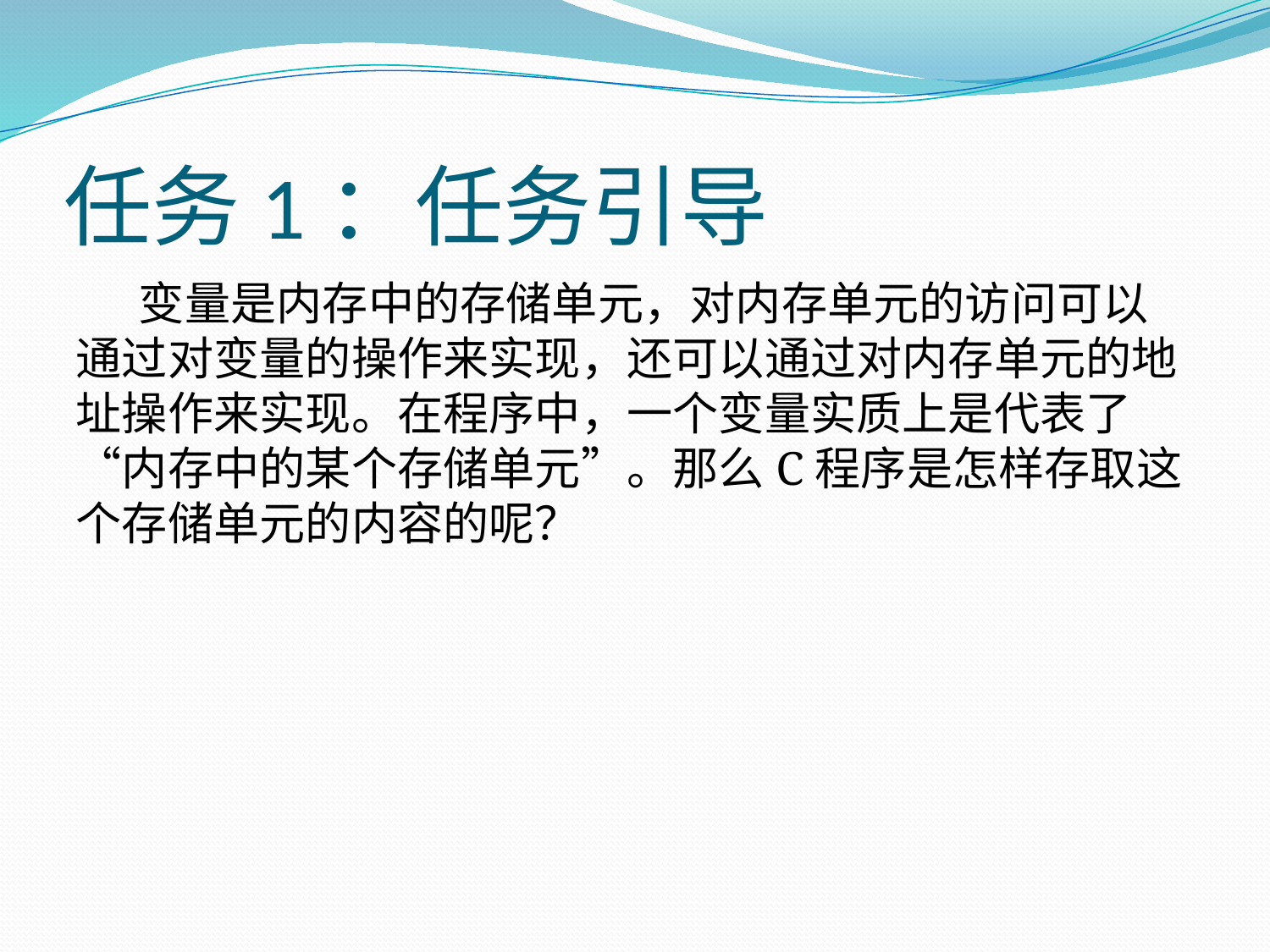

# 任务1：任务引导
     变量是内存中的存储单元，对内存单元的访问可以通过对变量的操作来实现，还可以通过对内存单元的地址操作来实现。在程序中，一个变量实质上是代表了“内存中的某个存储单元”。那么C程序是怎样存取这个存储单元的内容的呢？